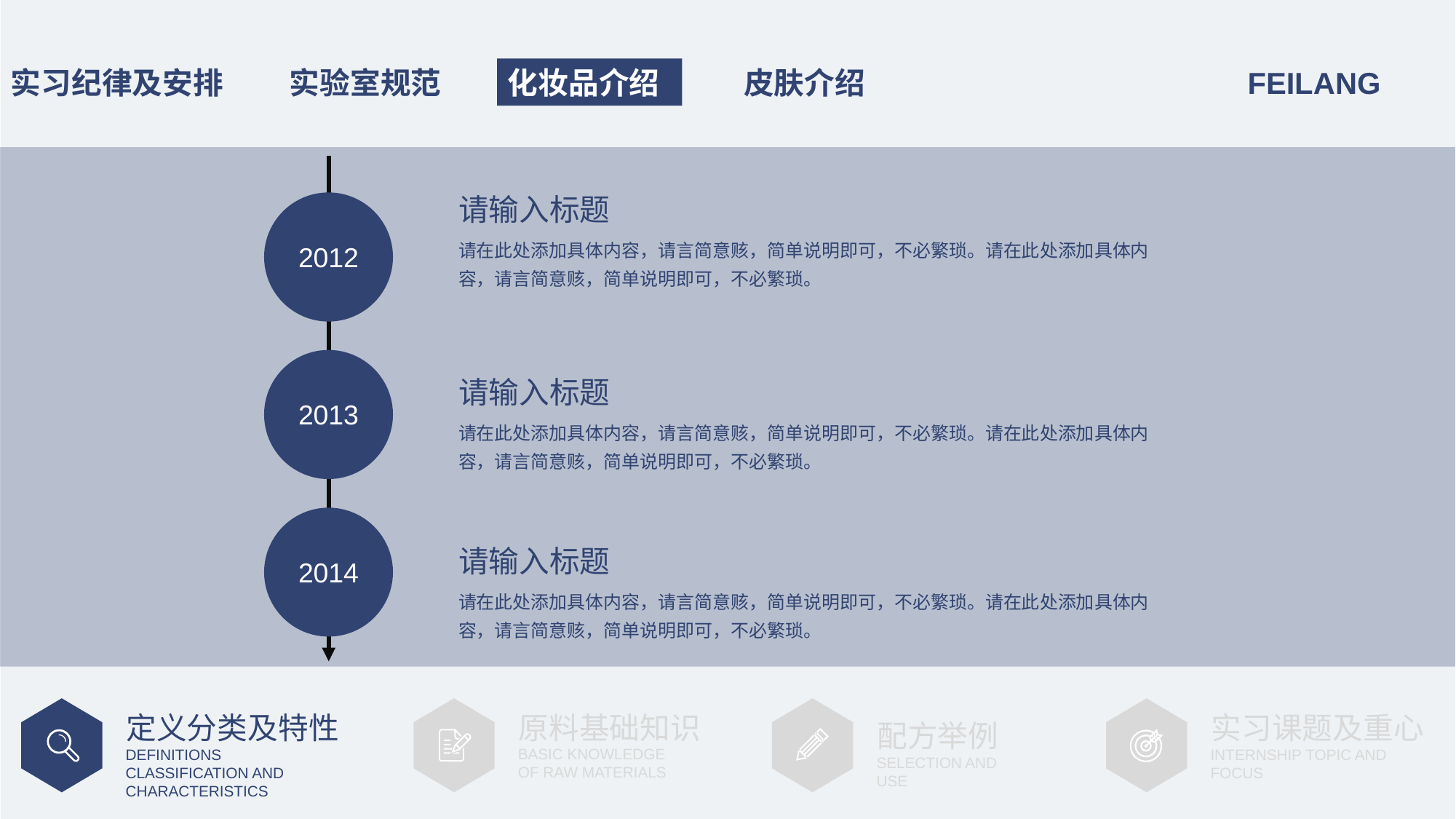

请输入标题
请在此处添加具体内容，请言简意赅，简单说明即可，不必繁琐。请在此处添加具体内容，请言简意赅，简单说明即可，不必繁琐。

2012

2013
请输入标题
请在此处添加具体内容，请言简意赅，简单说明即可，不必繁琐。请在此处添加具体内容，请言简意赅，简单说明即可，不必繁琐。

2014
请输入标题
请在此处添加具体内容，请言简意赅，简单说明即可，不必繁琐。请在此处添加具体内容，请言简意赅，简单说明即可，不必繁琐。